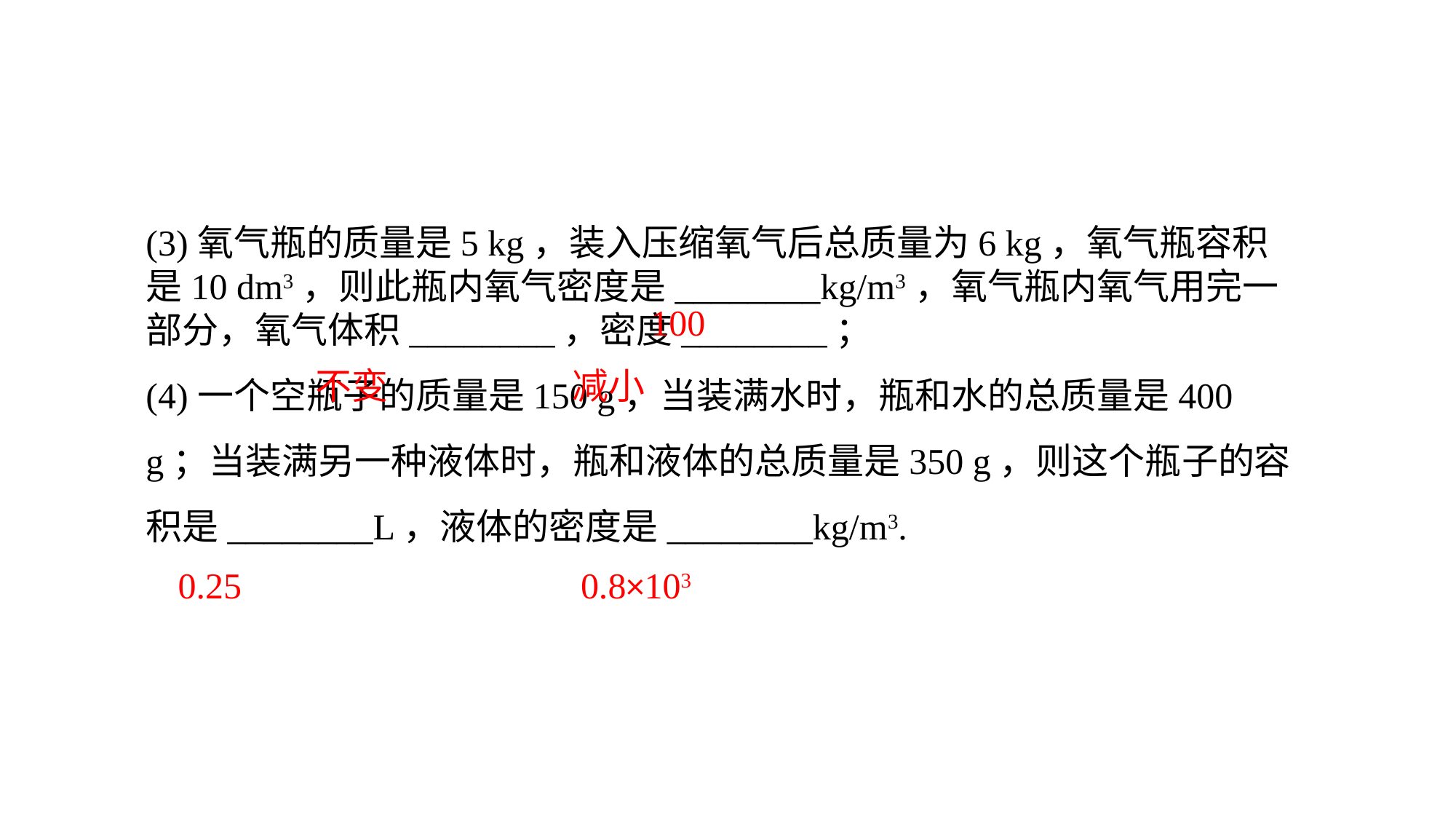

(3)氧气瓶的质量是5 kg，装入压缩氧气后总质量为6 kg，氧气瓶容积是10 dm3，则此瓶内氧气密度是________kg/m3，氧气瓶内氧气用完一部分，氧气体积________，密度________；(4)一个空瓶子的质量是150 g，当装满水时，瓶和水的总质量是400 g；当装满另一种液体时，瓶和液体的总质量是350 g，则这个瓶子的容积是________L，液体的密度是________kg/m3.
100
不变
减小
0.25
0.8×103